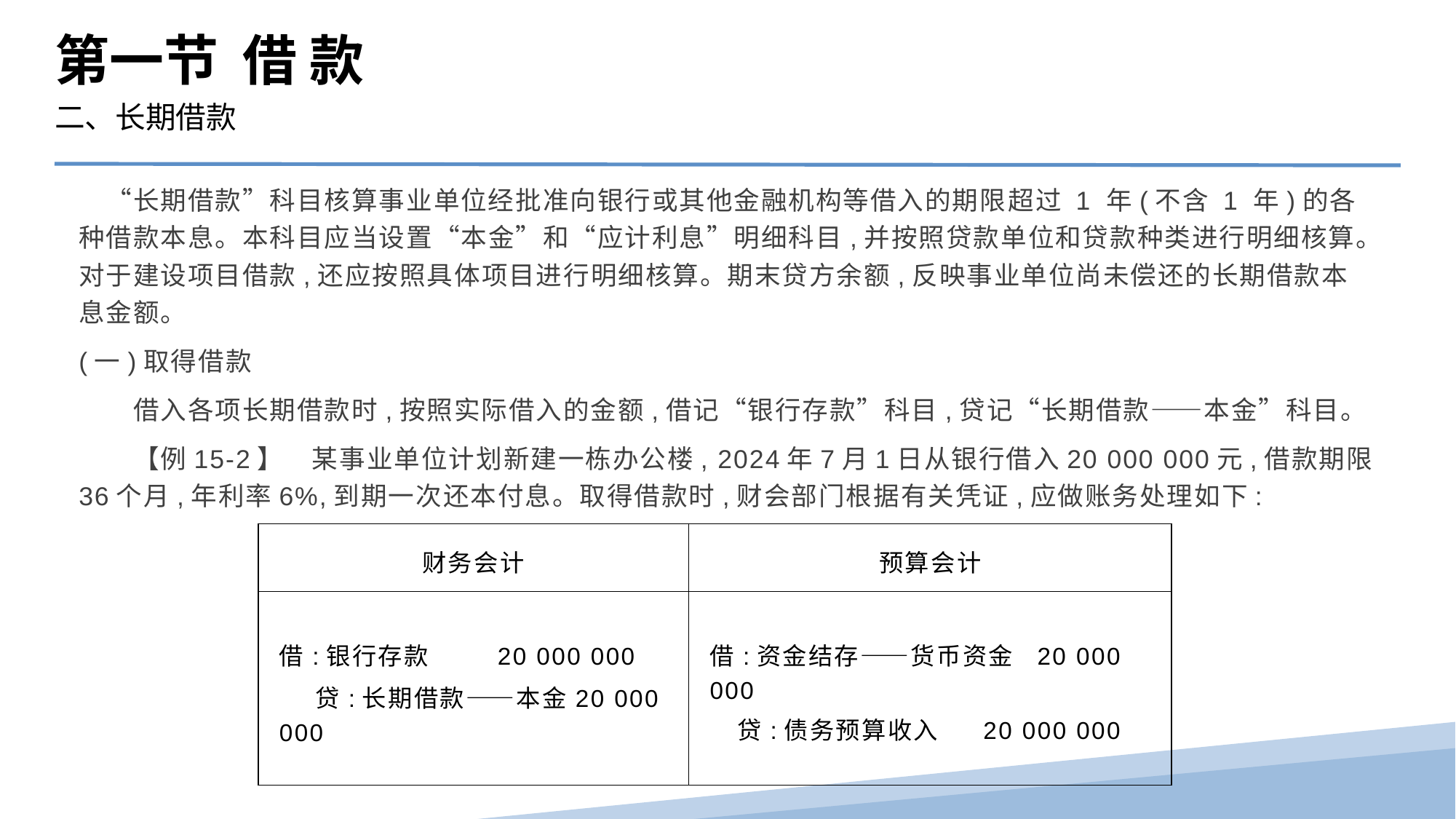

第一节  借 款
二、长期借款
　“长期借款”科目核算事业单位经批准向银行或其他金融机构等借入的期限超过 1 年(不含 1 年)的各种借款本息。本科目应当设置“本金”和“应计利息”明细科目,并按照贷款单位和贷款种类进行明细核算。对于建设项目借款,还应按照具体项目进行明细核算。期末贷方余额,反映事业单位尚未偿还的长期借款本息金额。
(一)取得借款
　　借入各项长期借款时,按照实际借入的金额,借记“银行存款”科目,贷记“长期借款——本金”科目。
　　【例15-2】　某事业单位计划新建一栋办公楼, 2024年7月1日从银行借入20 000 000元,借款期限36个月,年利率6%,到期一次还本付息。取得借款时,财会部门根据有关凭证,应做账务处理如下:
| 财务会计 | 预算会计 |
| --- | --- |
| 借:银行存款 20 000 000 贷:长期借款——本金20 000 000 | 借:资金结存——货币资金 20 000 000 贷:债务预算收入 20 000 000 |